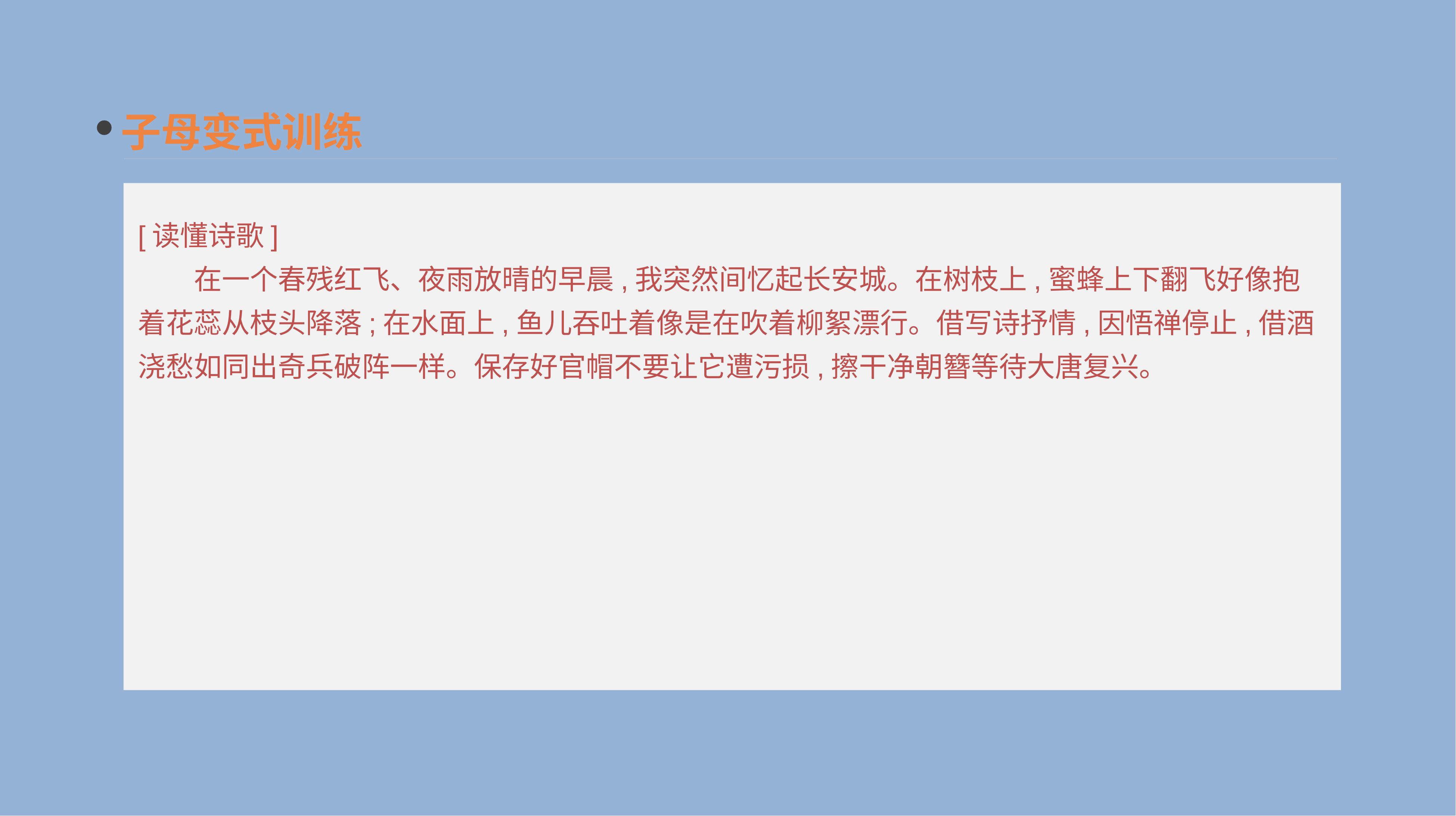

子母变式训练

[读懂诗歌]
　　在一个春残红飞、夜雨放晴的早晨,我突然间忆起长安城。在树枝上,蜜蜂上下翻飞好像抱着花蕊从枝头降落;在水面上,鱼儿吞吐着像是在吹着柳絮漂行。借写诗抒情,因悟禅停止,借酒浇愁如同出奇兵破阵一样。保存好官帽不要让它遭污损,擦干净朝簪等待大唐复兴。